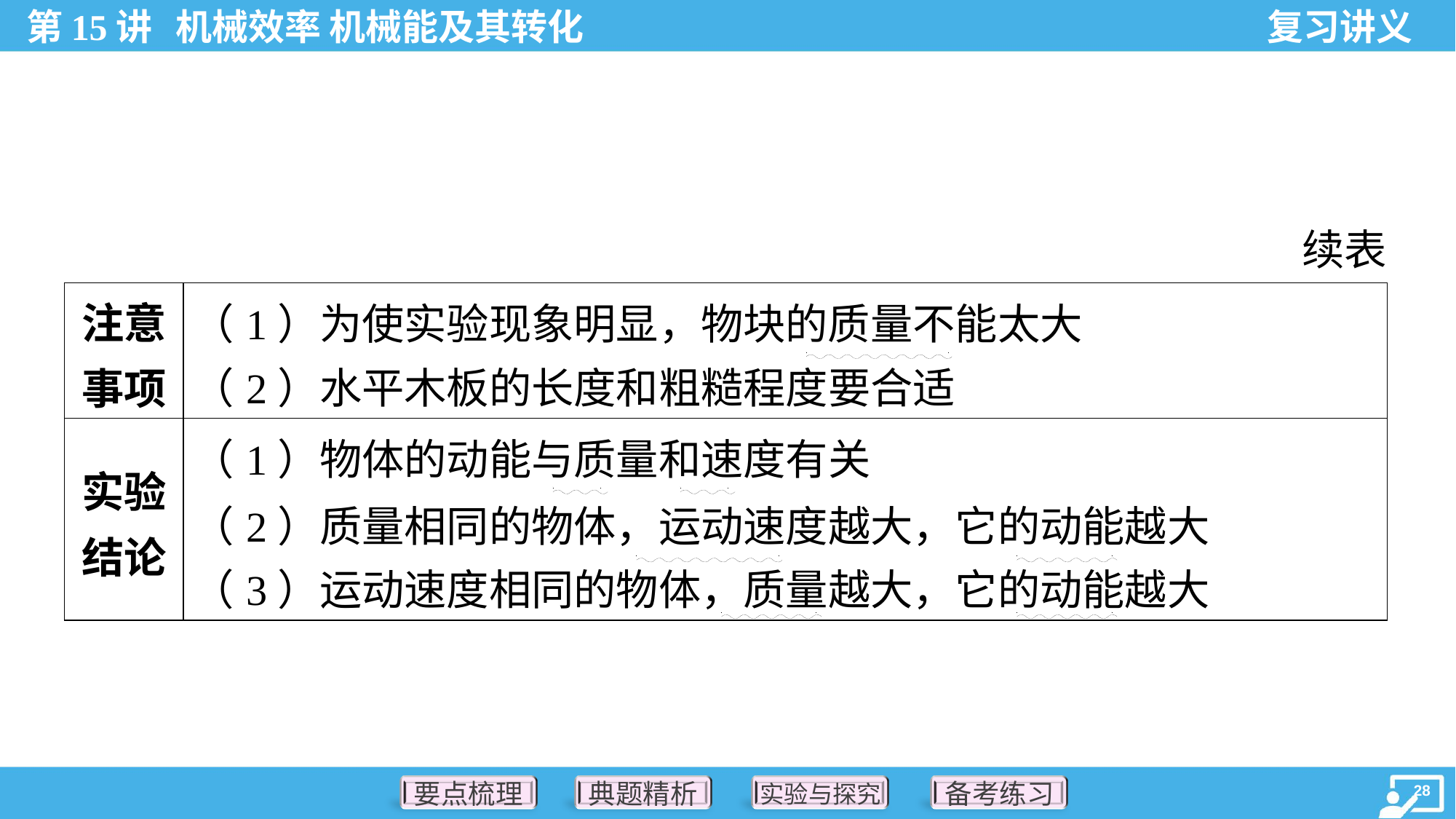

续表
| 注意 事项 | （1）为使实验现象明显，物块的质量不能太大 （2）水平木板的长度和粗糙程度要合适 |
| --- | --- |
| 实验 结论 | （1）物体的动能与质量和速度有关 （2）质量相同的物体，运动速度越大，它的动能越大 （3）运动速度相同的物体，质量越大，它的动能越大 |
.            .
.    .
.    .
.            .
.        .
.        .
.        .